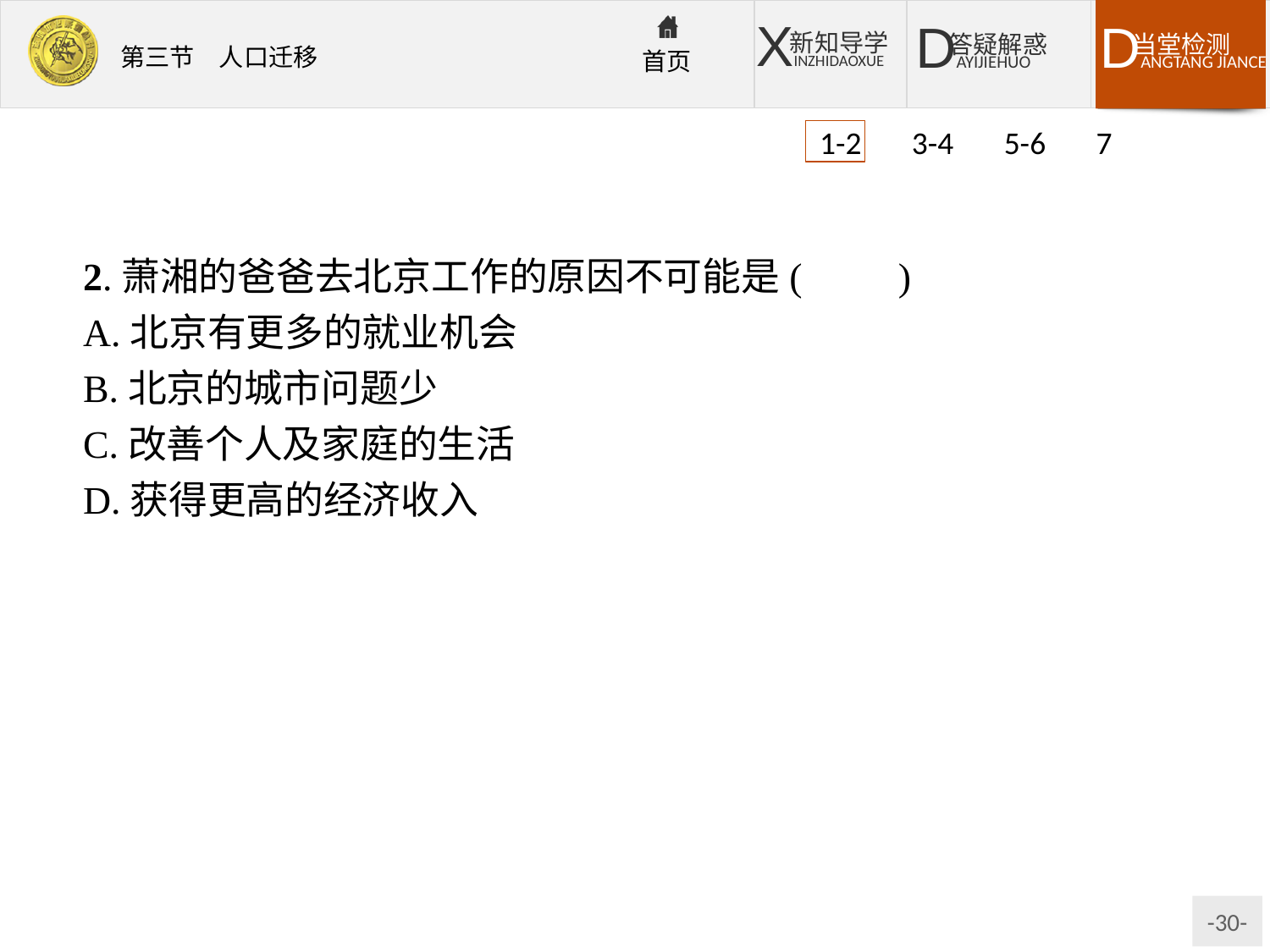

1-2       3-4       5-6       7

2.萧湘的爸爸去北京工作的原因不可能是(　　)
A.北京有更多的就业机会
B.北京的城市问题少
C.改善个人及家庭的生活
D.获得更高的经济收入
解析第1题,度假和考察由于时间短不属于人口迁移。第2题,北京属于特大城市,城市问题多。其吸引人口迁入的原因有更多的就业机会,获得更高的经济收入,改善个人和家庭生活等。
答案1.B　2.B